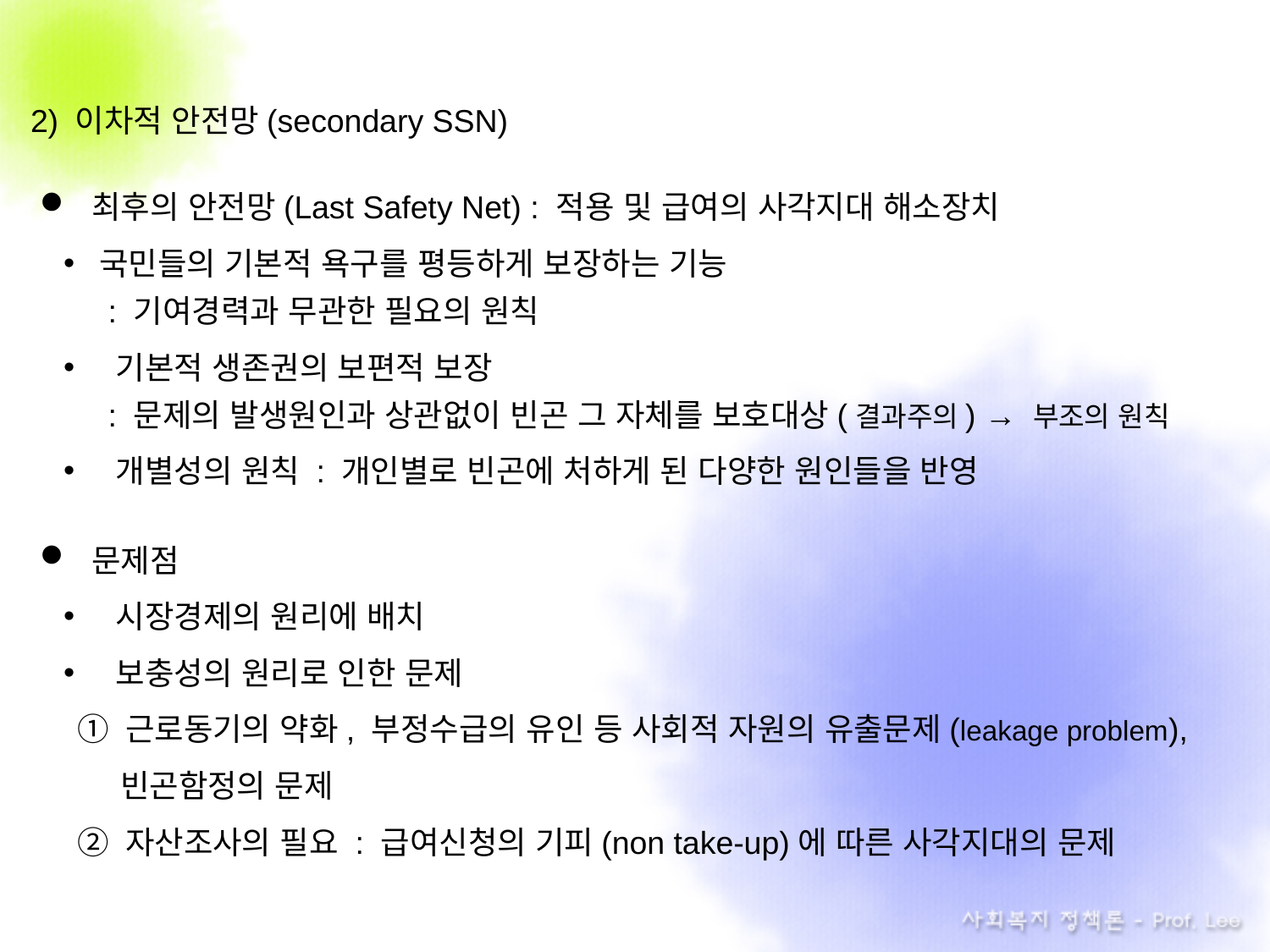

2) 이차적 안전망(secondary SSN)

 최후의 안전망(Last Safety Net) : 적용 및 급여의 사각지대 해소장치
국민들의 기본적 욕구를 평등하게 보장하는 기능
     : 기여경력과 무관한 필요의 원칙
 기본적 생존권의 보편적 보장
     : 문제의 발생원인과 상관없이 빈곤 그 자체를 보호대상(결과주의) → 부조의 원칙
 개별성의 원칙 : 개인별로 빈곤에 처하게 된 다양한 원인들을 반영

 문제점
 시장경제의 원리에 배치
 보충성의 원리로 인한 문제
① 근로동기의 약화, 부정수급의 유인 등 사회적 자원의 유출문제(leakage problem),
  . 빈곤함정의 문제
② 자산조사의 필요 : 급여신청의 기피(non take-up)에 따른 사각지대의 문제